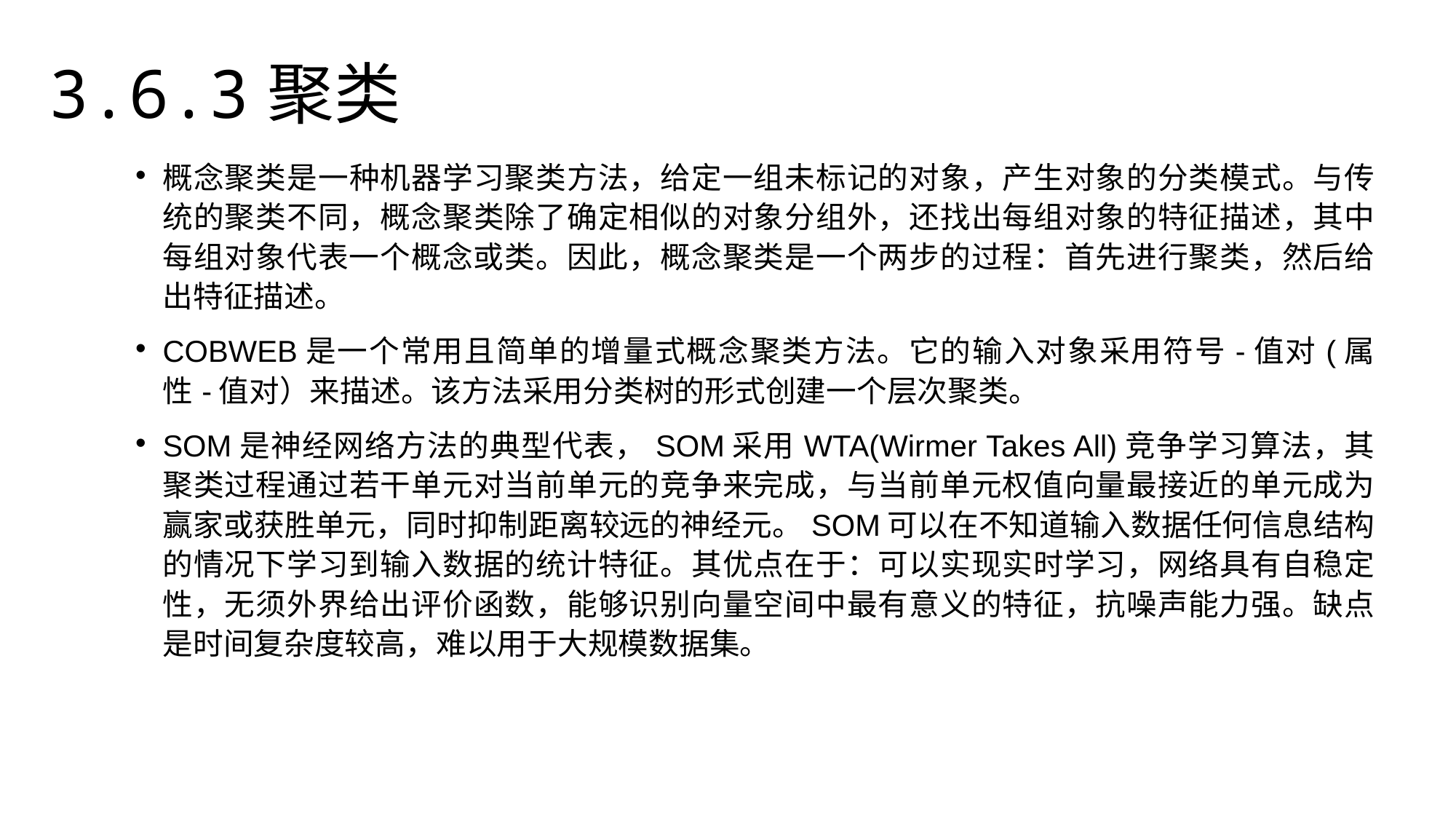

3.6.3聚类
概念聚类是一种机器学习聚类方法，给定一组未标记的对象，产生对象的分类模式。与传统的聚类不同，概念聚类除了确定相似的对象分组外，还找出每组对象的特征描述，其中每组对象代表一个概念或类。因此，概念聚类是一个两步的过程：首先进行聚类，然后给出特征描述。
COBWEB是一个常用且简单的增量式概念聚类方法。它的输入对象采用符号-值对(属性-值对）来描述。该方法采用分类树的形式创建一个层次聚类。
SOM是神经网络方法的典型代表，SOM采用WTA(Wirmer Takes All)竞争学习算法，其聚类过程通过若干单元对当前单元的竞争来完成，与当前单元权值向量最接近的单元成为赢家或获胜单元，同时抑制距离较远的神经元。SOM可以在不知道输入数据任何信息结构的情况下学习到输入数据的统计特征。其优点在于：可以实现实时学习，网络具有自稳定性，无须外界给出评价函数，能够识别向量空间中最有意义的特征，抗噪声能力强。缺点是时间复杂度较高，难以用于大规模数据集。